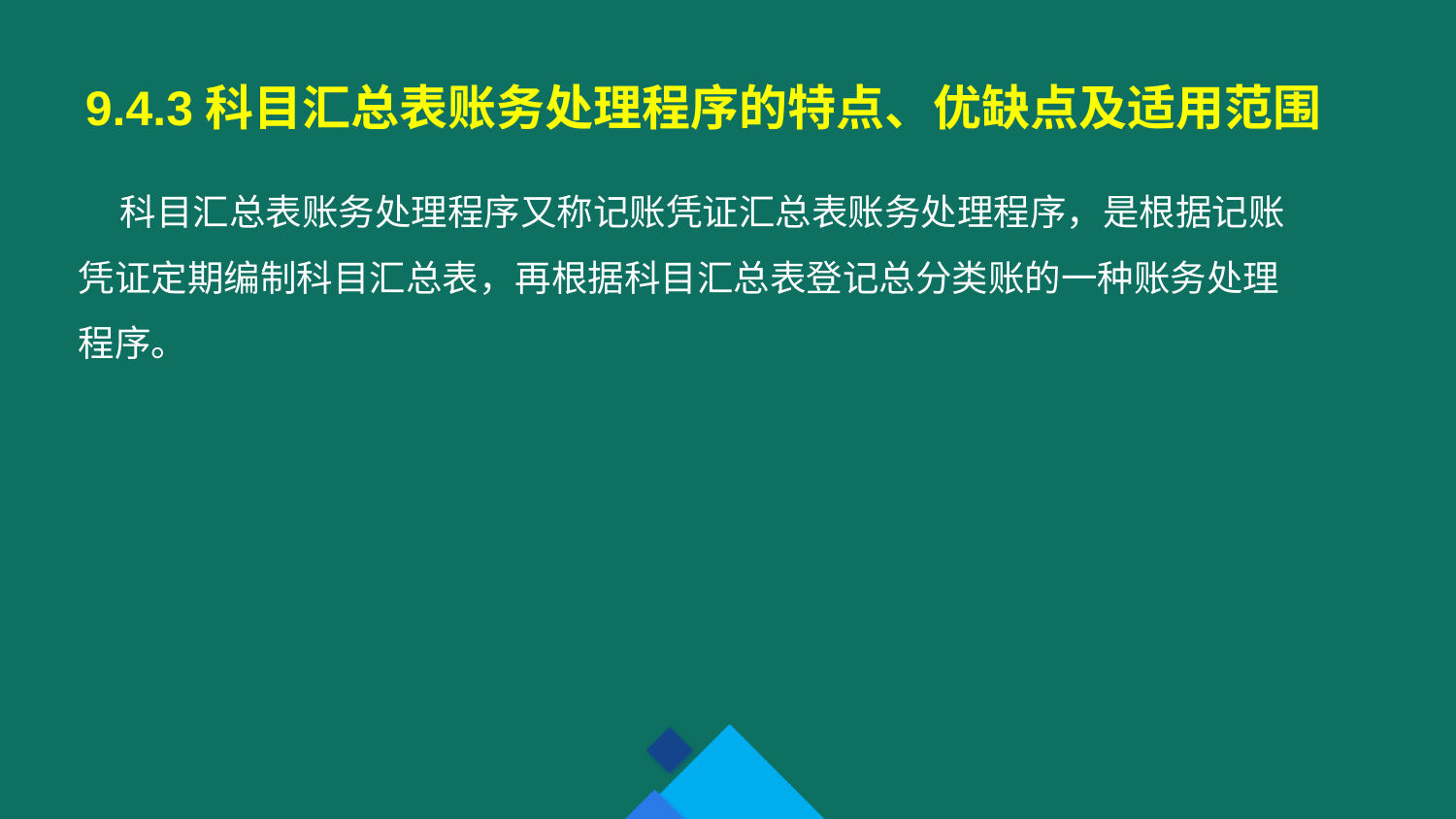

9.4.3科目汇总表账务处理程序的特点、优缺点及适用范围
    科目汇总表账务处理程序又称记账凭证汇总表账务处理程序，是根据记账凭证定期编制科目汇总表，再根据科目汇总表登记总分类账的一种账务处理程序。